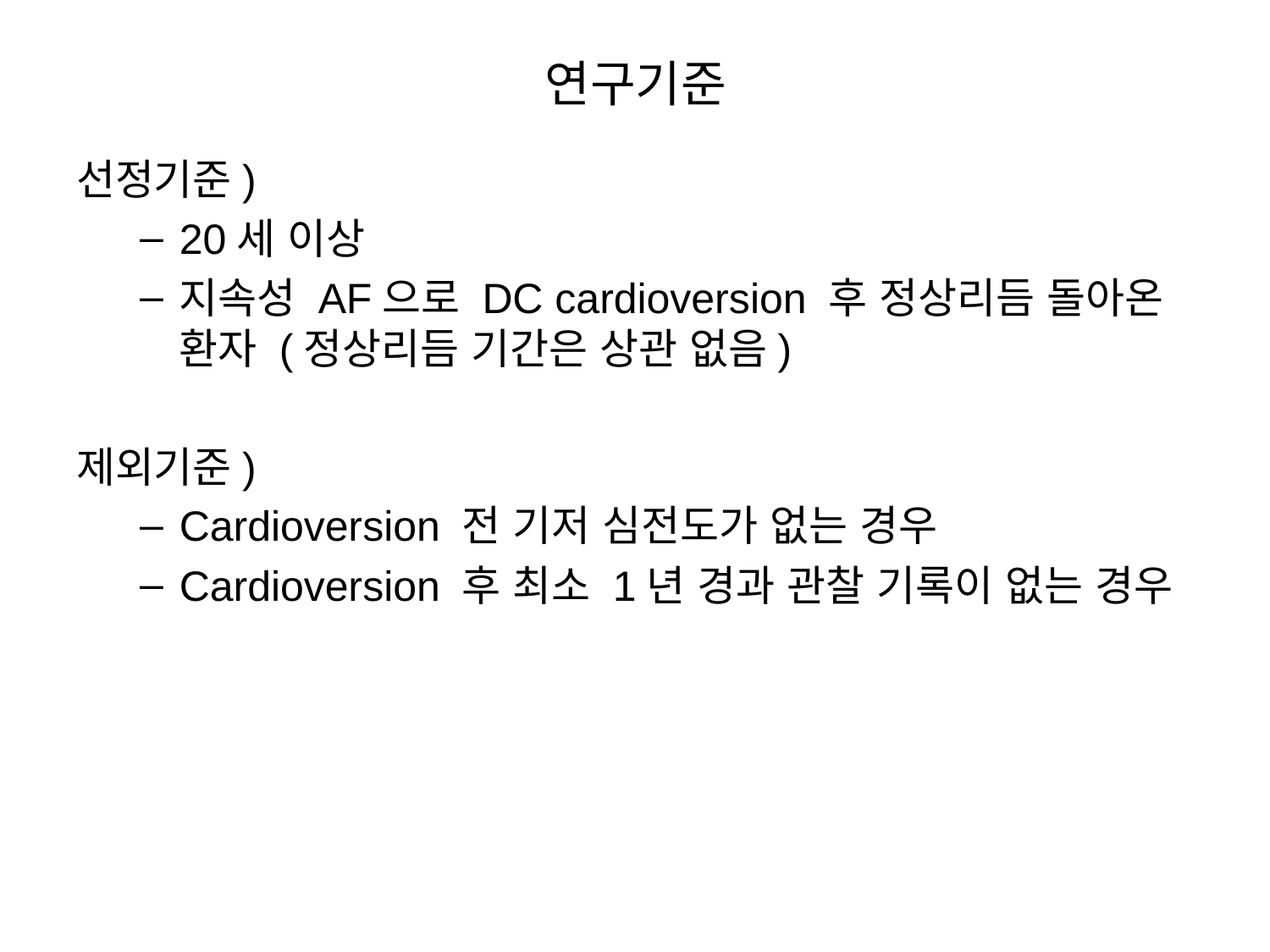

# 연구기준
선정기준)
20세 이상
지속성 AF으로 DC cardioversion 후 정상리듬 돌아온 환자 (정상리듬 기간은 상관 없음)

제외기준)
Cardioversion 전 기저 심전도가 없는 경우
Cardioversion 후 최소 1년 경과 관찰 기록이 없는 경우